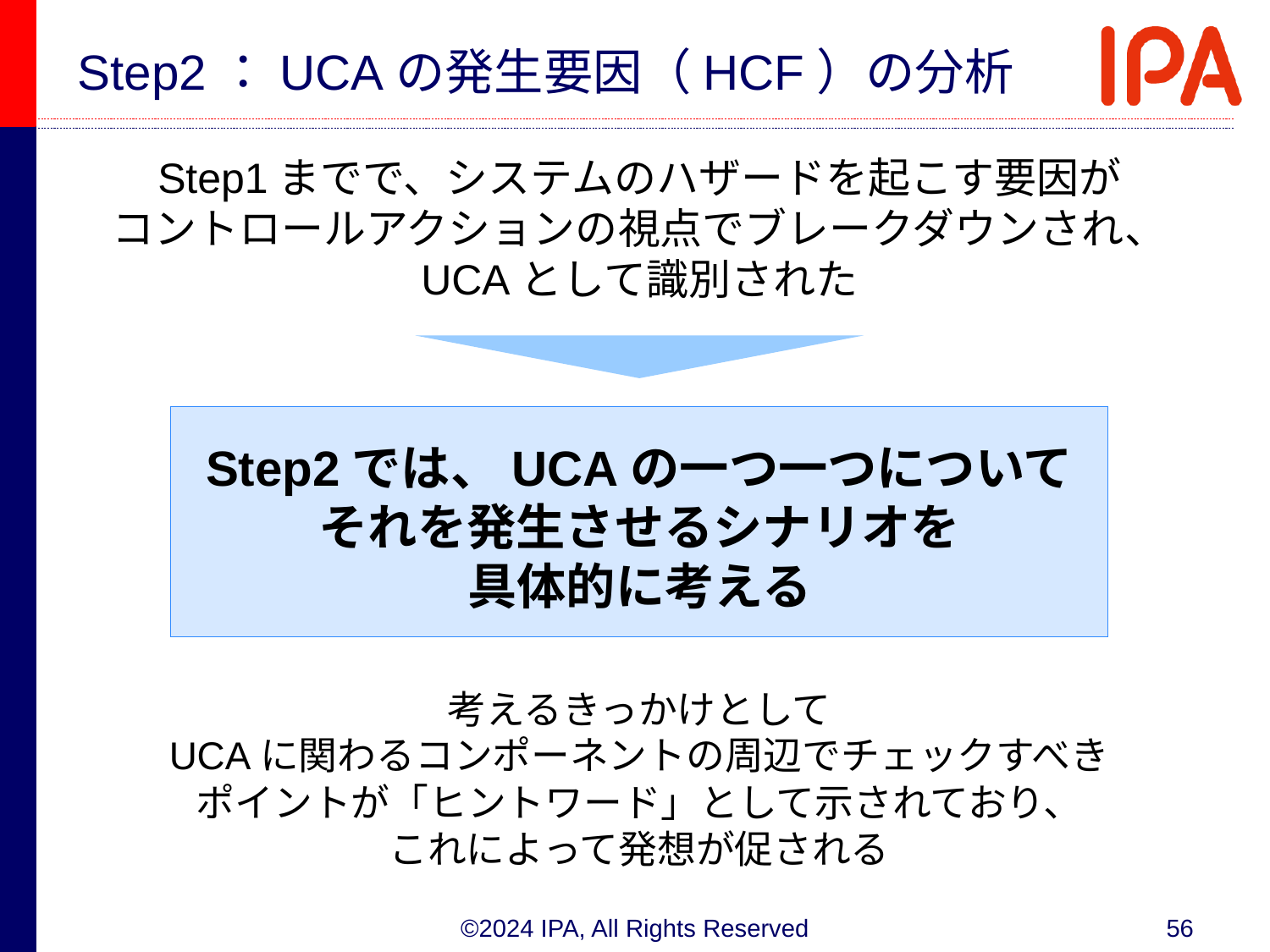

# Step2：UCAの発生要因（HCF）の分析
Step1までで、システムのハザードを起こす要因が
コントロールアクションの視点でブレークダウンされ、
UCAとして識別された

Step2では、UCAの一つ一つについて
それを発生させるシナリオを
具体的に考える
考えるきっかけとして
UCAに関わるコンポーネントの周辺でチェックすべき
ポイントが「ヒントワード」として示されており、
これによって発想が促される
©2024 IPA, All Rights Reserved
56